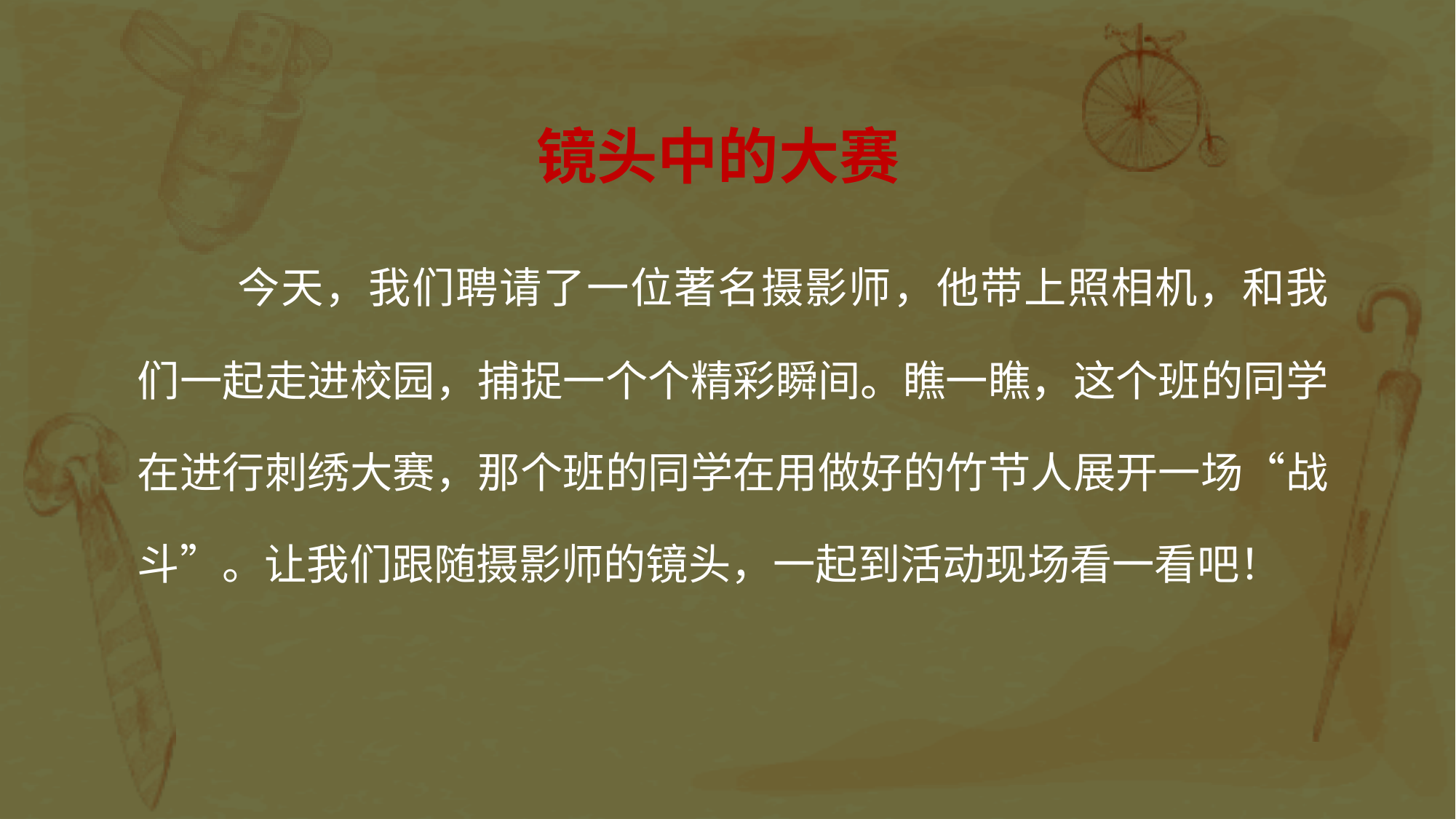

镜头中的大赛
 今天，我们聘请了一位著名摄影师，他带上照相机，和我们一起走进校园，捕捉一个个精彩瞬间。瞧一瞧，这个班的同学在进行刺绣大赛，那个班的同学在用做好的竹节人展开一场“战斗”。让我们跟随摄影师的镜头，一起到活动现场看一看吧！